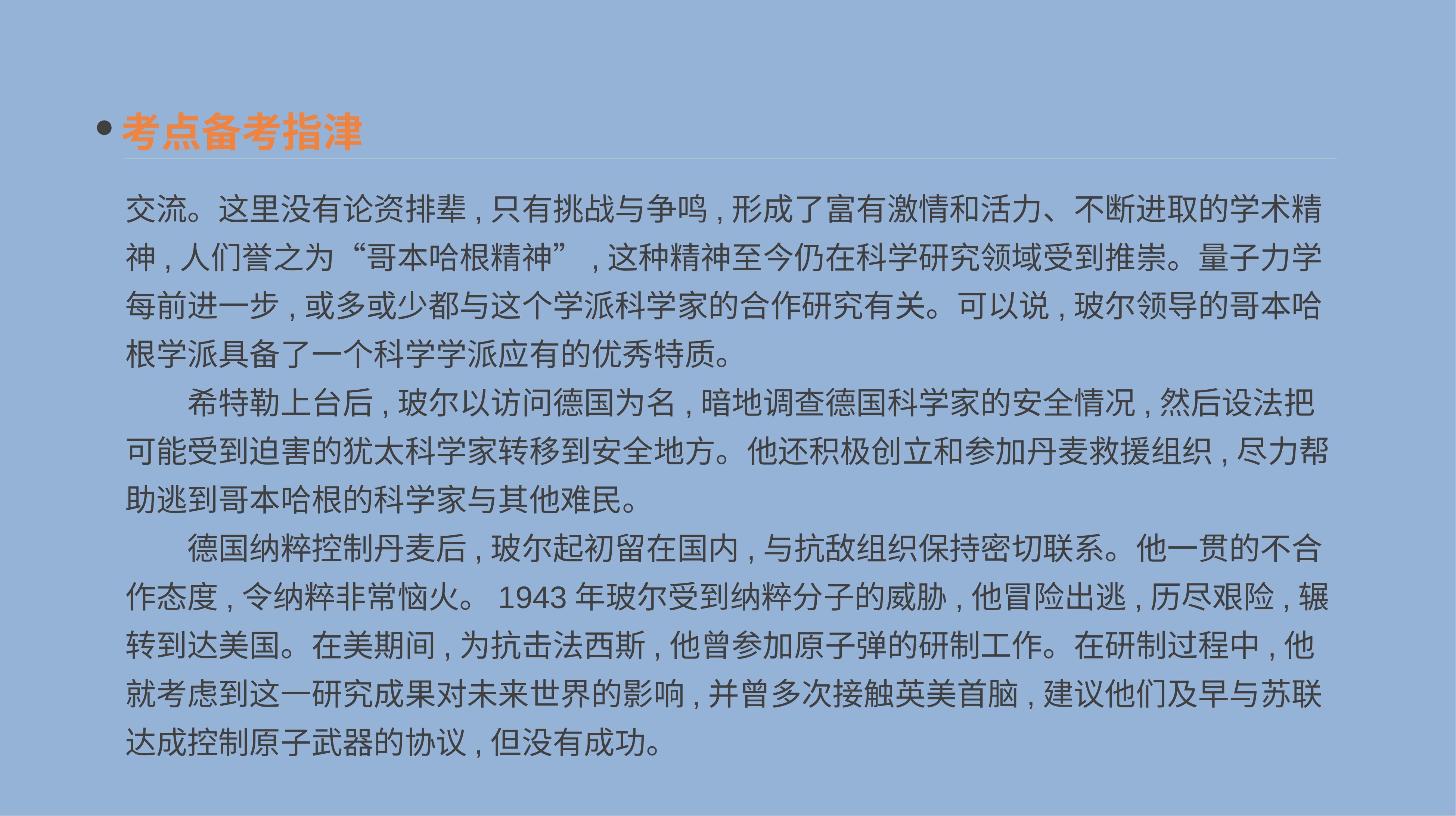

考点备考指津

交流。这里没有论资排辈,只有挑战与争鸣,形成了富有激情和活力、不断进取的学术精神,人们誉之为“哥本哈根精神”,这种精神至今仍在科学研究领域受到推崇。量子力学每前进一步,或多或少都与这个学派科学家的合作研究有关。可以说,玻尔领导的哥本哈根学派具备了一个科学学派应有的优秀特质。
　　希特勒上台后,玻尔以访问德国为名,暗地调查德国科学家的安全情况,然后设法把可能受到迫害的犹太科学家转移到安全地方。他还积极创立和参加丹麦救援组织,尽力帮助逃到哥本哈根的科学家与其他难民。
　　德国纳粹控制丹麦后,玻尔起初留在国内,与抗敌组织保持密切联系。他一贯的不合作态度,令纳粹非常恼火。1943年玻尔受到纳粹分子的威胁,他冒险出逃,历尽艰险,辗转到达美国。在美期间,为抗击法西斯,他曾参加原子弹的研制工作。在研制过程中,他就考虑到这一研究成果对未来世界的影响,并曾多次接触英美首脑,建议他们及早与苏联达成控制原子武器的协议,但没有成功。